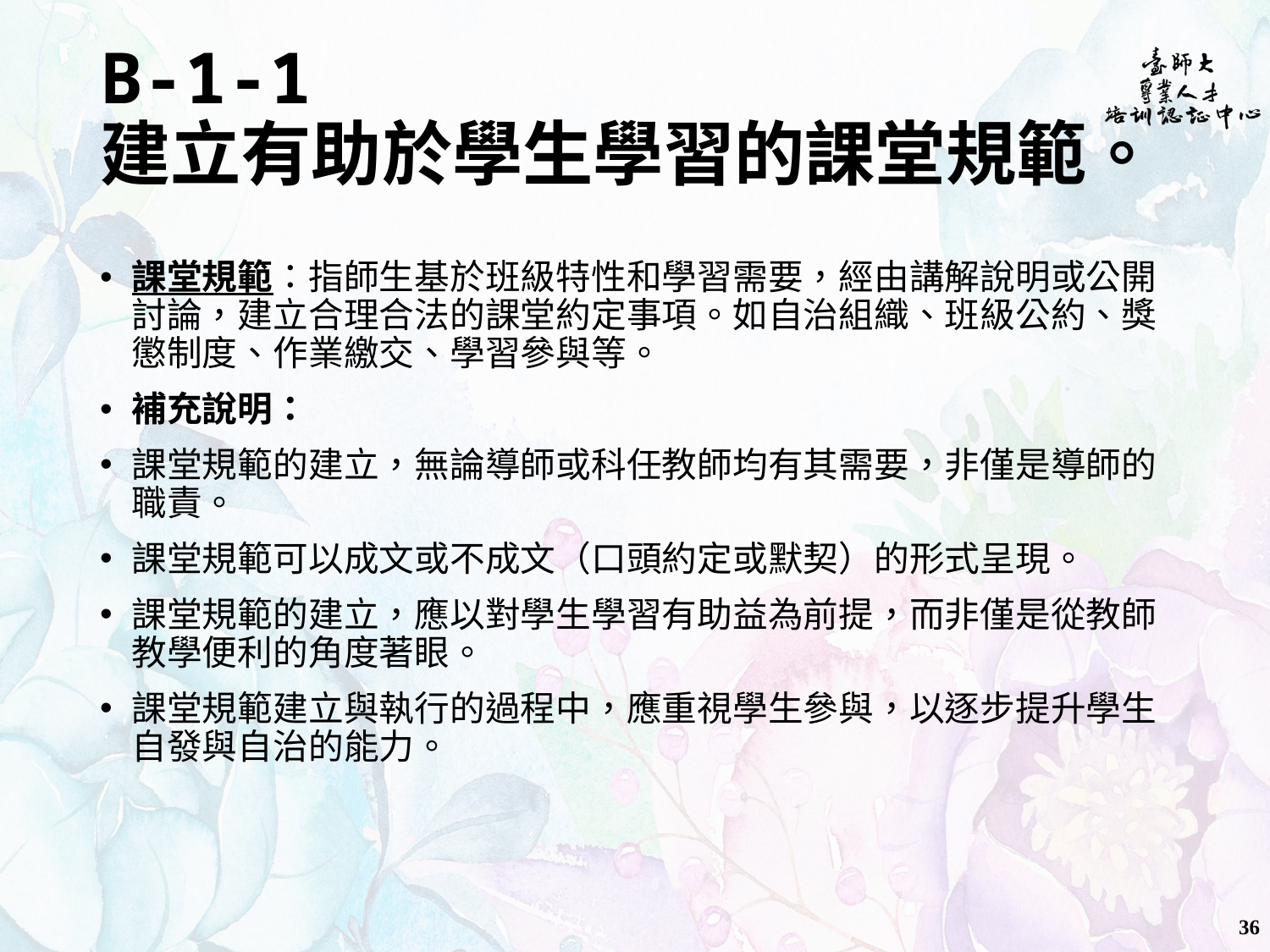

# B-1-1 建立有助於學生學習的課堂規範。
課堂規範：指師生基於班級特性和學習需要，經由講解說明或公開討論，建立合理合法的課堂約定事項。如自治組織、班級公約、獎懲制度、作業繳交、學習參與等。
補充說明：
課堂規範的建立，無論導師或科任教師均有其需要，非僅是導師的職責。
課堂規範可以成文或不成文（口頭約定或默契）的形式呈現。
課堂規範的建立，應以對學生學習有助益為前提，而非僅是從教師教學便利的角度著眼。
課堂規範建立與執行的過程中，應重視學生參與，以逐步提升學生自發與自治的能力。
36